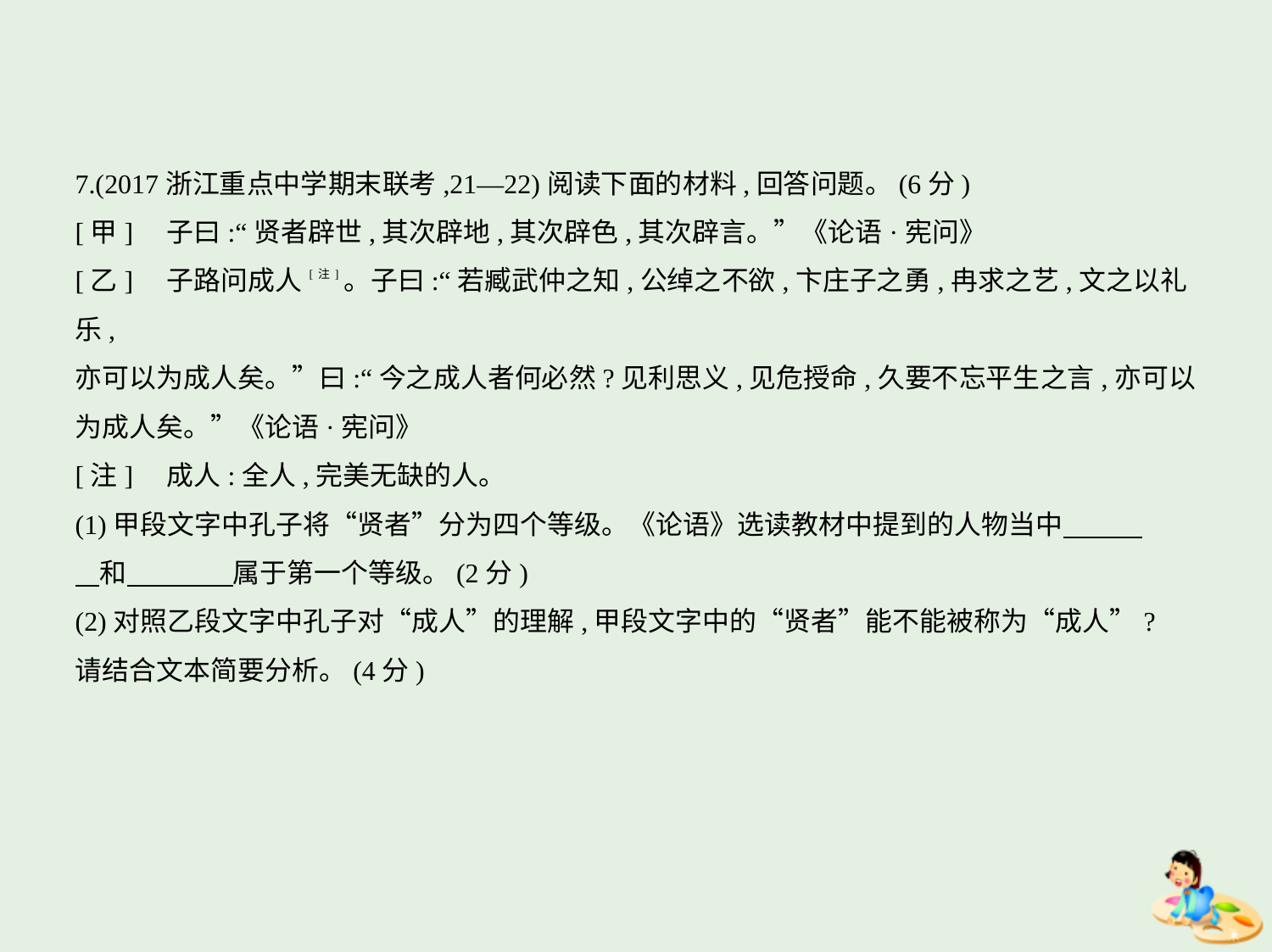

7.(2017浙江重点中学期末联考,21—22)阅读下面的材料,回答问题。(6分)
[甲]    子曰:“贤者辟世,其次辟地,其次辟色,其次辟言。”《论语·宪问》
[乙]    子路问成人[注]。子曰:“若臧武仲之知,公绰之不欲,卞庄子之勇,冉求之艺,文之以礼乐,
亦可以为成人矣。”曰:“今之成人者何必然?见利思义,见危授命,久要不忘平生之言,亦可以
为成人矣。”《论语·宪问》
[注]    成人:全人,完美无缺的人。
(1)甲段文字中孔子将“贤者”分为四个等级。《论语》选读教材中提到的人物当中　　    
    和　　　    属于第一个等级。(2分)
(2)对照乙段文字中孔子对“成人”的理解,甲段文字中的“贤者”能不能被称为“成人”?
请结合文本简要分析。(4分)